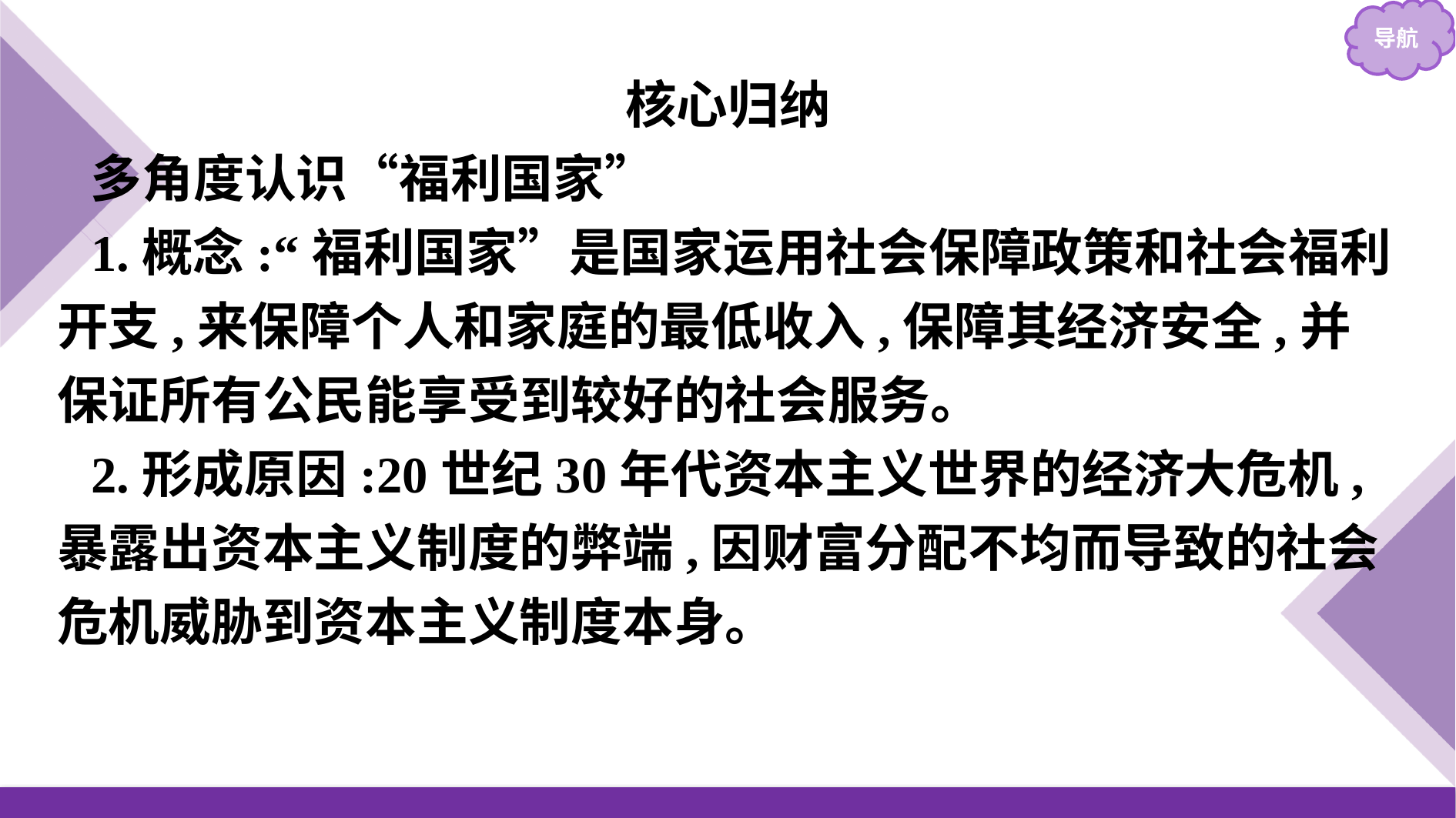

核心归纳
多角度认识“福利国家”
1.概念:“福利国家”是国家运用社会保障政策和社会福利开支,来保障个人和家庭的最低收入,保障其经济安全,并保证所有公民能享受到较好的社会服务。
2.形成原因:20世纪30年代资本主义世界的经济大危机,暴露出资本主义制度的弊端,因财富分配不均而导致的社会危机威胁到资本主义制度本身。